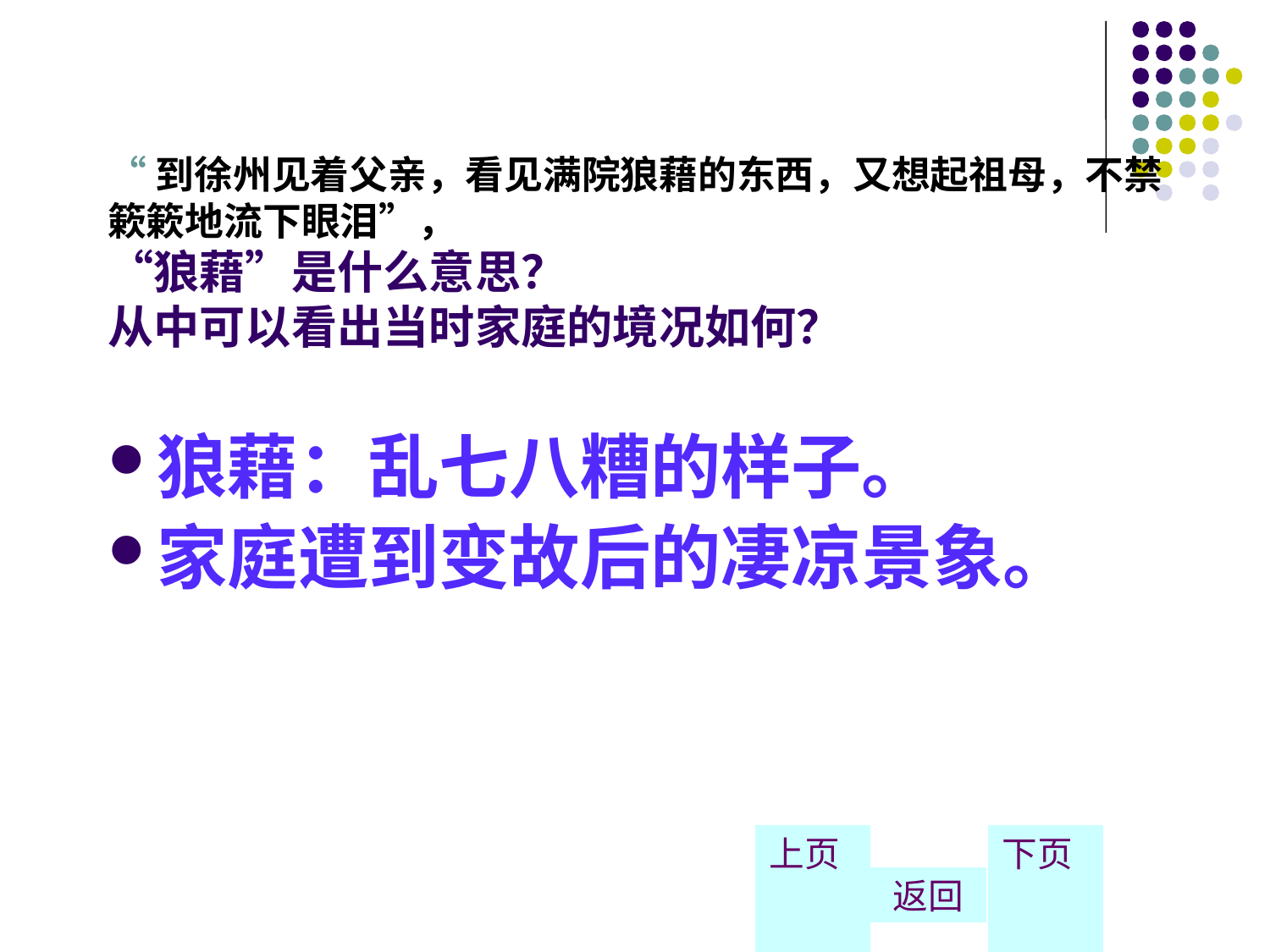

# “到徐州见着父亲，看见满院狼藉的东西，又想起祖母，不禁簌簌地流下眼泪”， “狼藉”是什么意思？ 从中可以看出当时家庭的境况如何？
狼藉：乱七八糟的样子。
家庭遭到变故后的凄凉景象。
上页
返回
下页